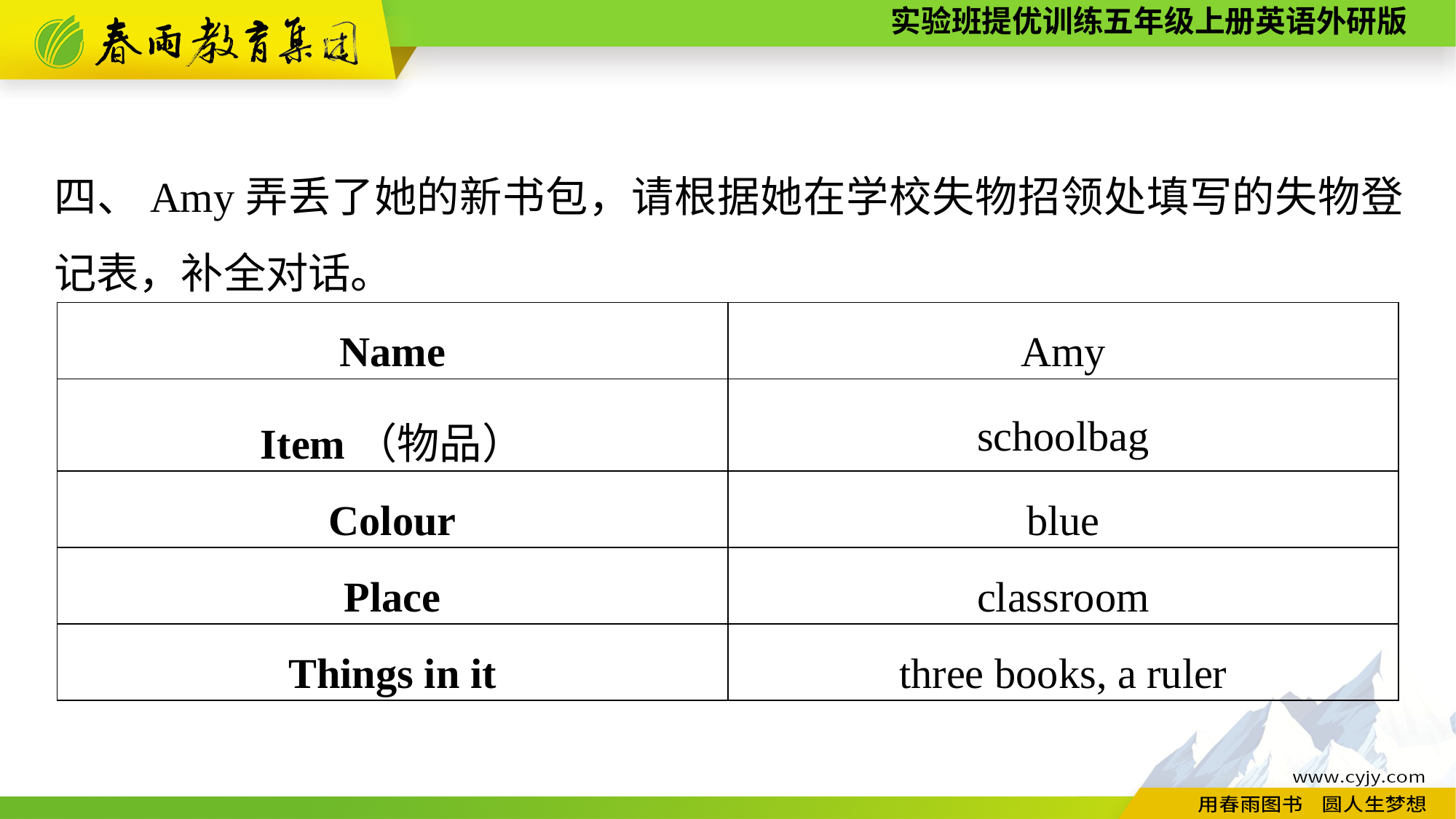

四、Amy弄丢了她的新书包，请根据她在学校失物招领处填写的失物登记表，补全对话。
| Name | Amy |
| --- | --- |
| Item（物品） | schoolbag |
| Colour | blue |
| Place | classroom |
| Things in it | three books, a ruler |